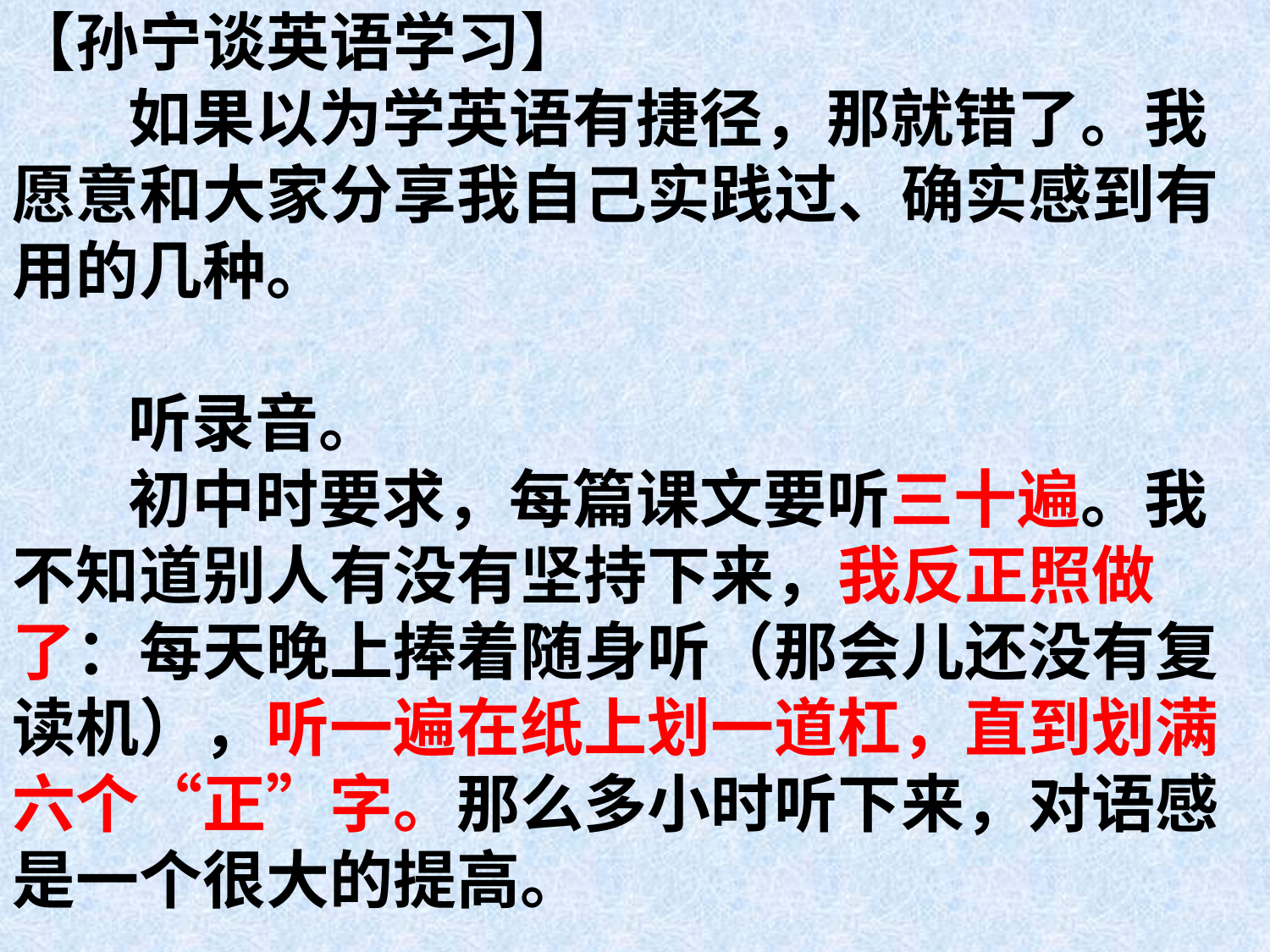

【孙宁谈英语学习】
       如果以为学英语有捷径，那就错了。我愿意和大家分享我自己实践过、确实感到有用的几种。

       听录音。
       初中时要求，每篇课文要听三十遍。我不知道别人有没有坚持下来，我反正照做了：每天晚上捧着随身听（那会儿还没有复读机），听一遍在纸上划一道杠，直到划满六个“正”字。那么多小时听下来，对语感是一个很大的提高。